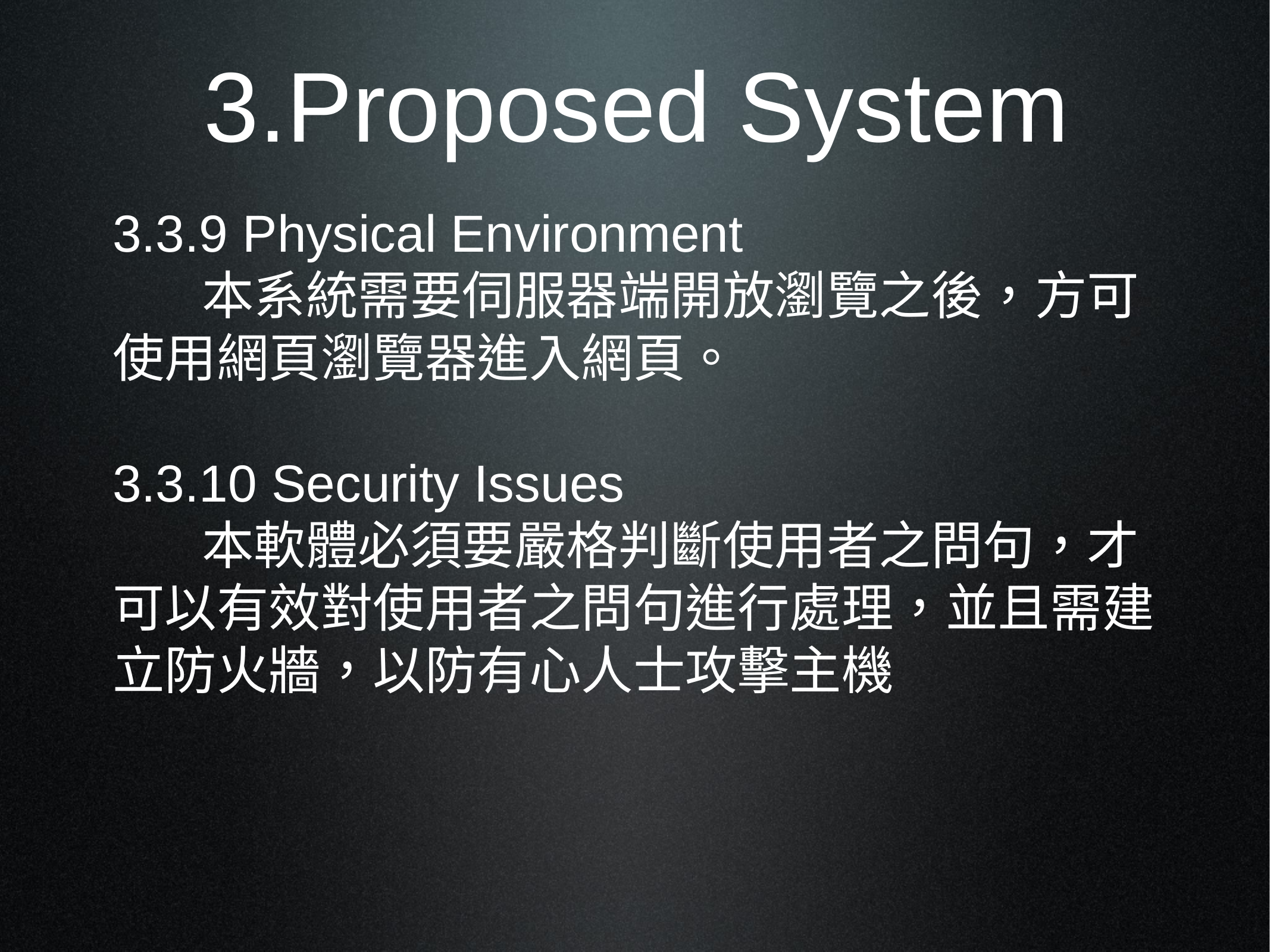

# 3.Proposed System
3.3.9 Physical Environment
	本系統需要伺服器端開放瀏覽之後，方可使用網頁瀏覽器進入網頁。

3.3.10 Security Issues
	本軟體必須要嚴格判斷使用者之問句，才可以有效對使用者之問句進行處理，並且需建立防火牆，以防有心人士攻擊主機